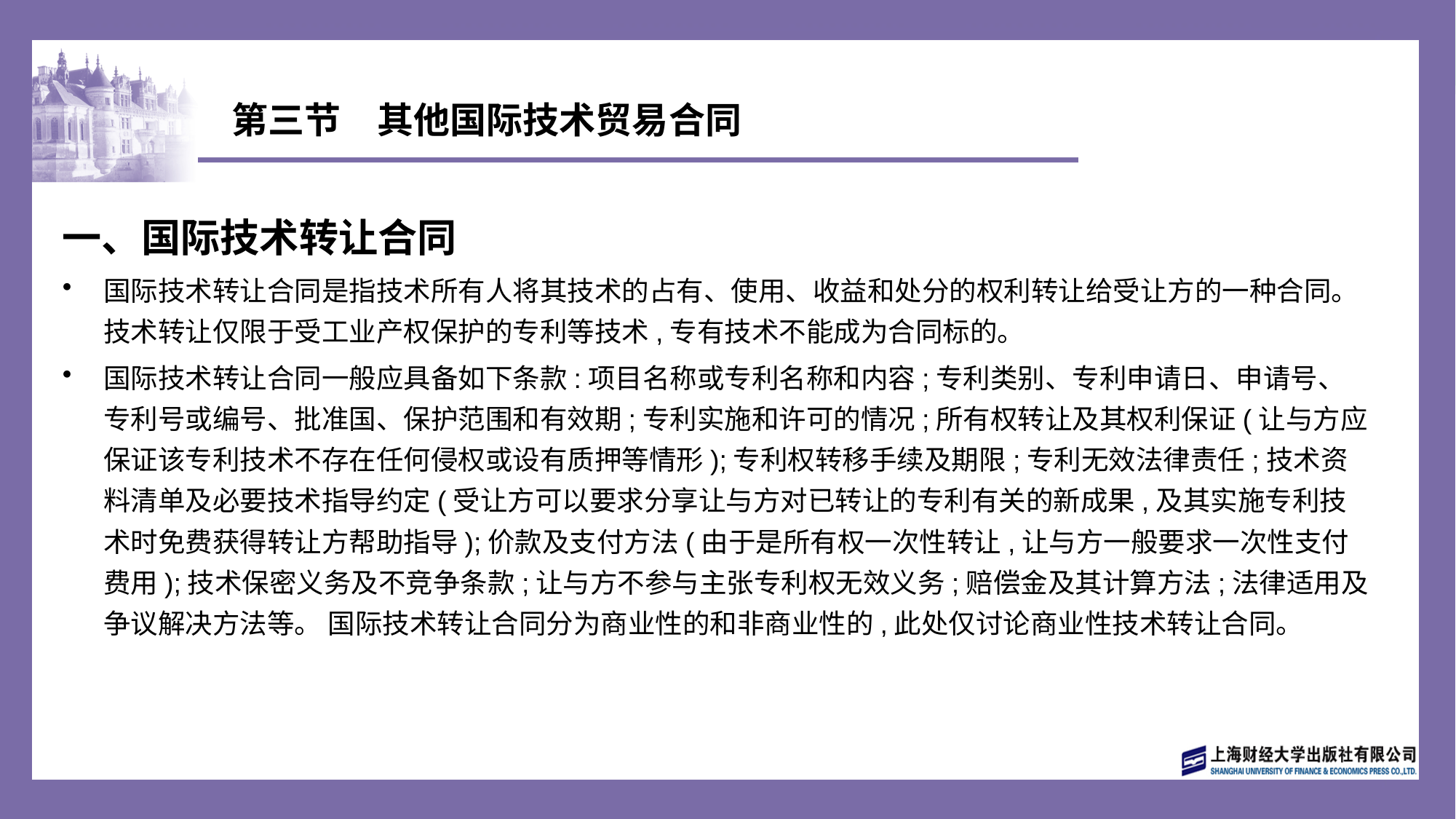

# 第三节　其他国际技术贸易合同
一、国际技术转让合同
国际技术转让合同是指技术所有人将其技术的占有、使用、收益和处分的权利转让给受让方的一种合同。技术转让仅限于受工业产权保护的专利等技术,专有技术不能成为合同标的。
国际技术转让合同一般应具备如下条款:项目名称或专利名称和内容;专利类别、专利申请日、申请号、专利号或编号、批准国、保护范围和有效期;专利实施和许可的情况;所有权转让及其权利保证(让与方应保证该专利技术不存在任何侵权或设有质押等情形);专利权转移手续及期限;专利无效法律责任;技术资料清单及必要技术指导约定(受让方可以要求分享让与方对已转让的专利有关的新成果,及其实施专利技术时免费获得转让方帮助指导);价款及支付方法(由于是所有权一次性转让,让与方一般要求一次性支付费用);技术保密义务及不竞争条款;让与方不参与主张专利权无效义务;赔偿金及其计算方法;法律适用及争议解决方法等。 国际技术转让合同分为商业性的和非商业性的,此处仅讨论商业性技术转让合同。